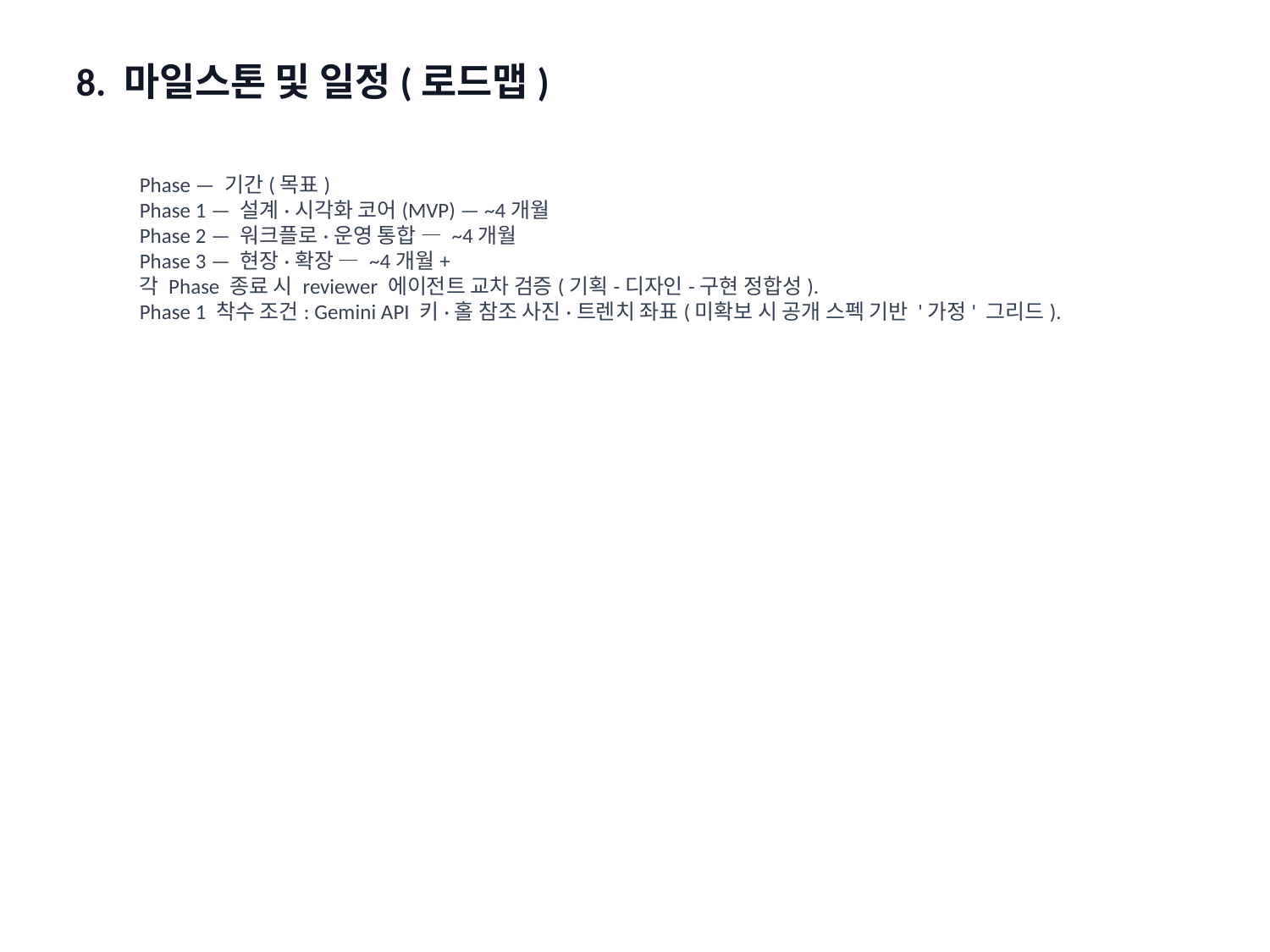

8. 마일스톤 및 일정(로드맵)
Phase — 기간(목표)
Phase 1 — 설계·시각화 코어(MVP) — ~4개월
Phase 2 — 워크플로·운영 통합 — ~4개월
Phase 3 — 현장·확장 — ~4개월+
각 Phase 종료 시 reviewer 에이전트 교차 검증(기획-디자인-구현 정합성).
Phase 1 착수 조건: Gemini API 키·홀 참조 사진·트렌치 좌표(미확보 시 공개 스펙 기반 '가정' 그리드).